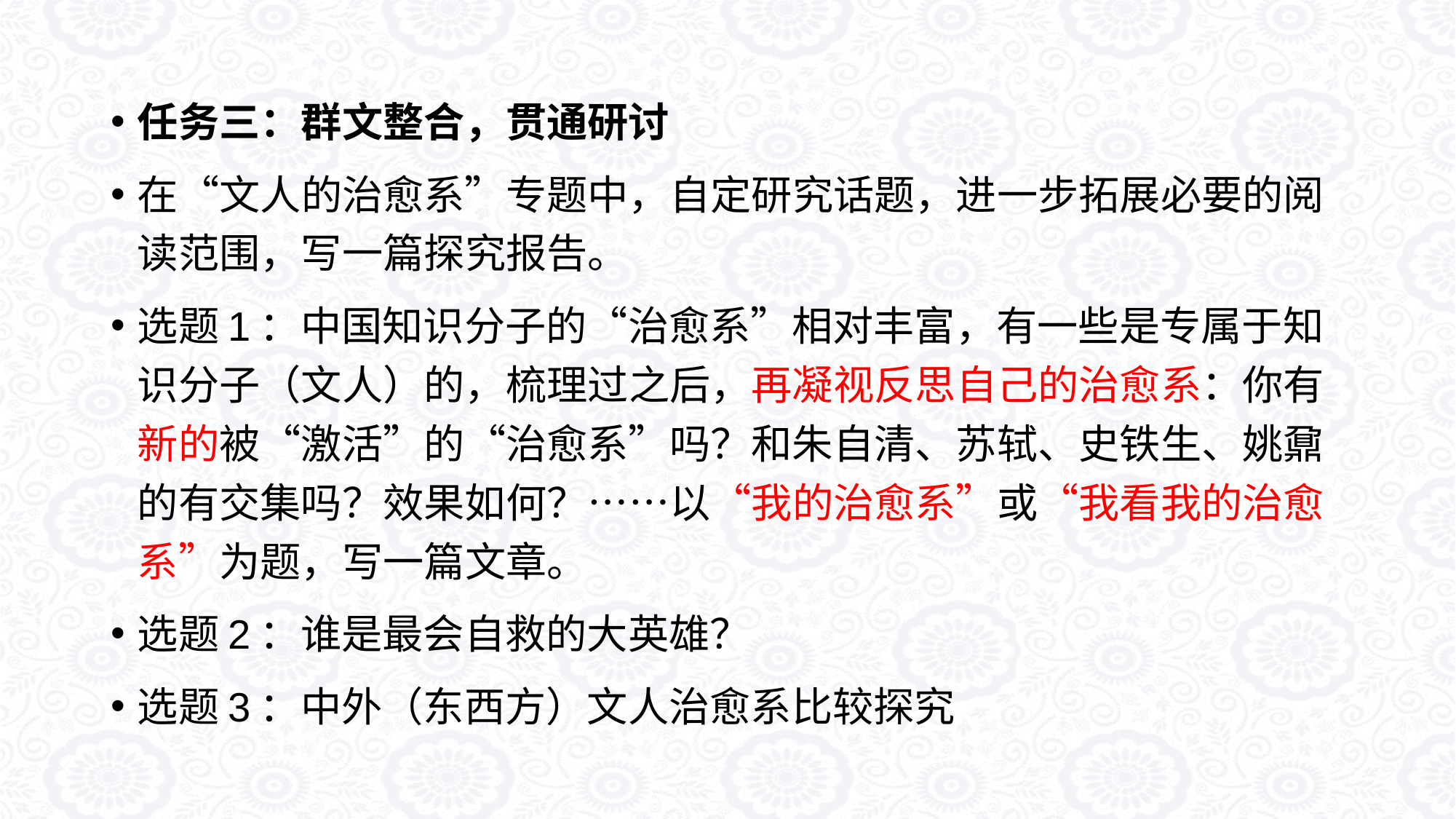

任务三：群文整合，贯通研讨
在“文人的治愈系”专题中，自定研究话题，进一步拓展必要的阅读范围，写一篇探究报告。
选题1：中国知识分子的“治愈系”相对丰富，有一些是专属于知识分子（文人）的，梳理过之后，再凝视反思自己的治愈系：你有新的被“激活”的“治愈系”吗？和朱自清、苏轼、史铁生、姚鼐的有交集吗？效果如何？……以“我的治愈系”或“我看我的治愈系”为题，写一篇文章。
选题2：谁是最会自救的大英雄？
选题3：中外（东西方）文人治愈系比较探究